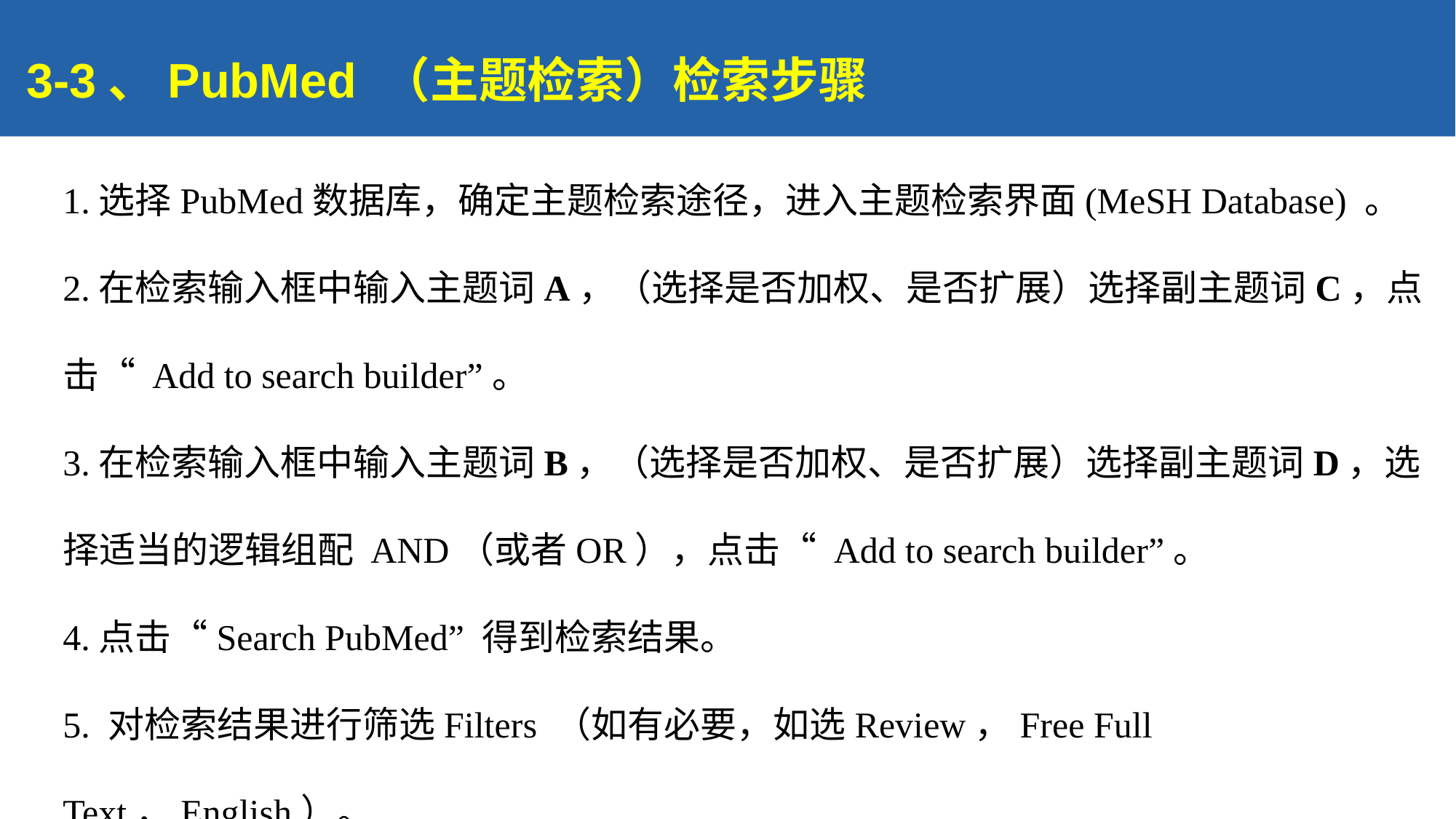

3-3、PubMed （主题检索）检索步骤
1.选择PubMed数据库，确定主题检索途径，进入主题检索界面(MeSH Database) 。
2.在检索输入框中输入主题词A，（选择是否加权、是否扩展）选择副主题词C，点击“ Add to search builder”。
3.在检索输入框中输入主题词B，（选择是否加权、是否扩展）选择副主题词D，选择适当的逻辑组配 AND（或者OR），点击“ Add to search builder”。
4.点击“Search PubMed” 得到检索结果。
5. 对检索结果进行筛选Filters （如有必要，如选Review，Free Full Text，English）。